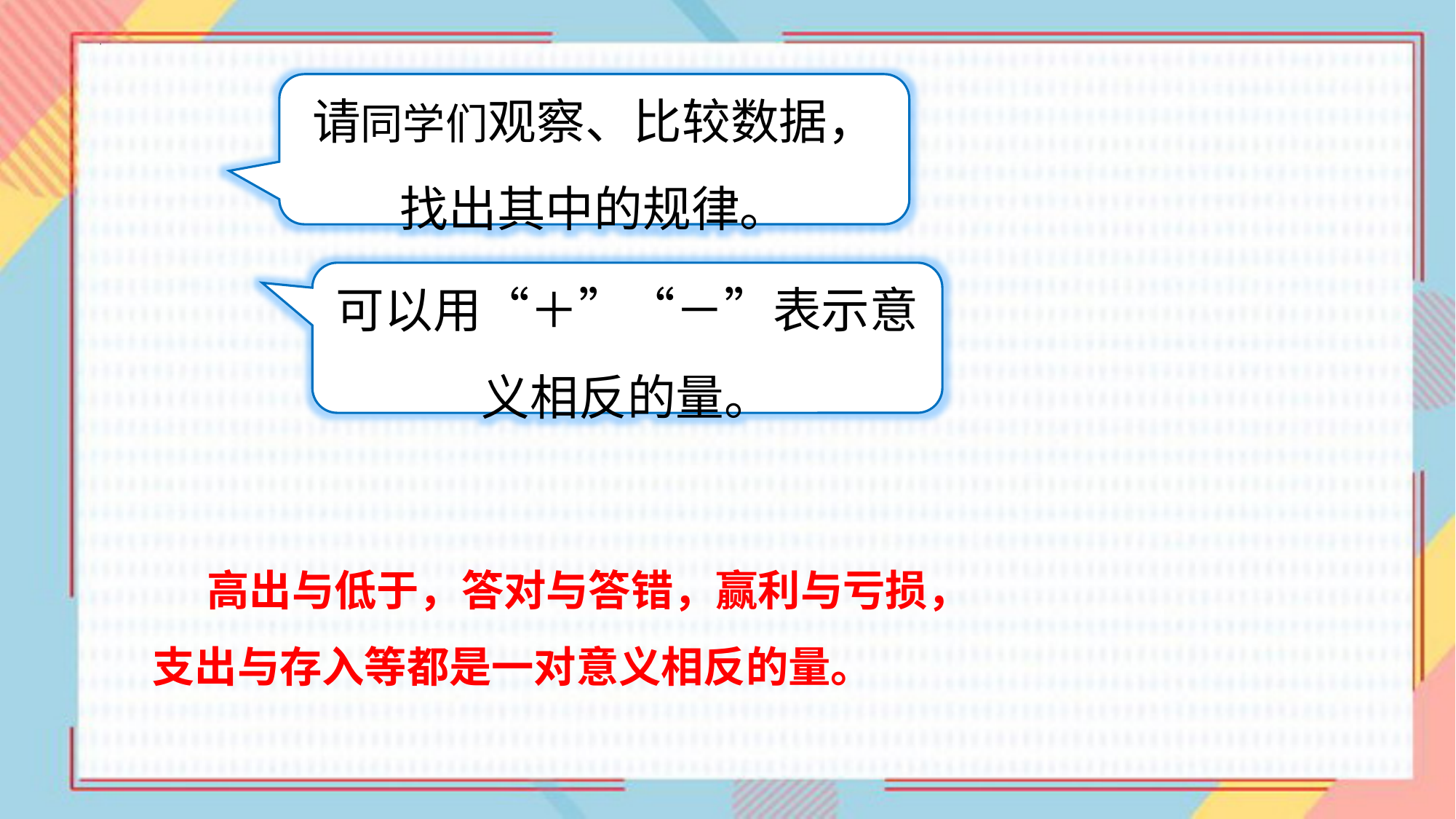

请同学们观察、比较数据，找出其中的规律。
可以用“＋”“－”表示意义相反的量。
高出与低于，答对与答错，赢利与亏损，支出与存入等都是一对意义相反的量。